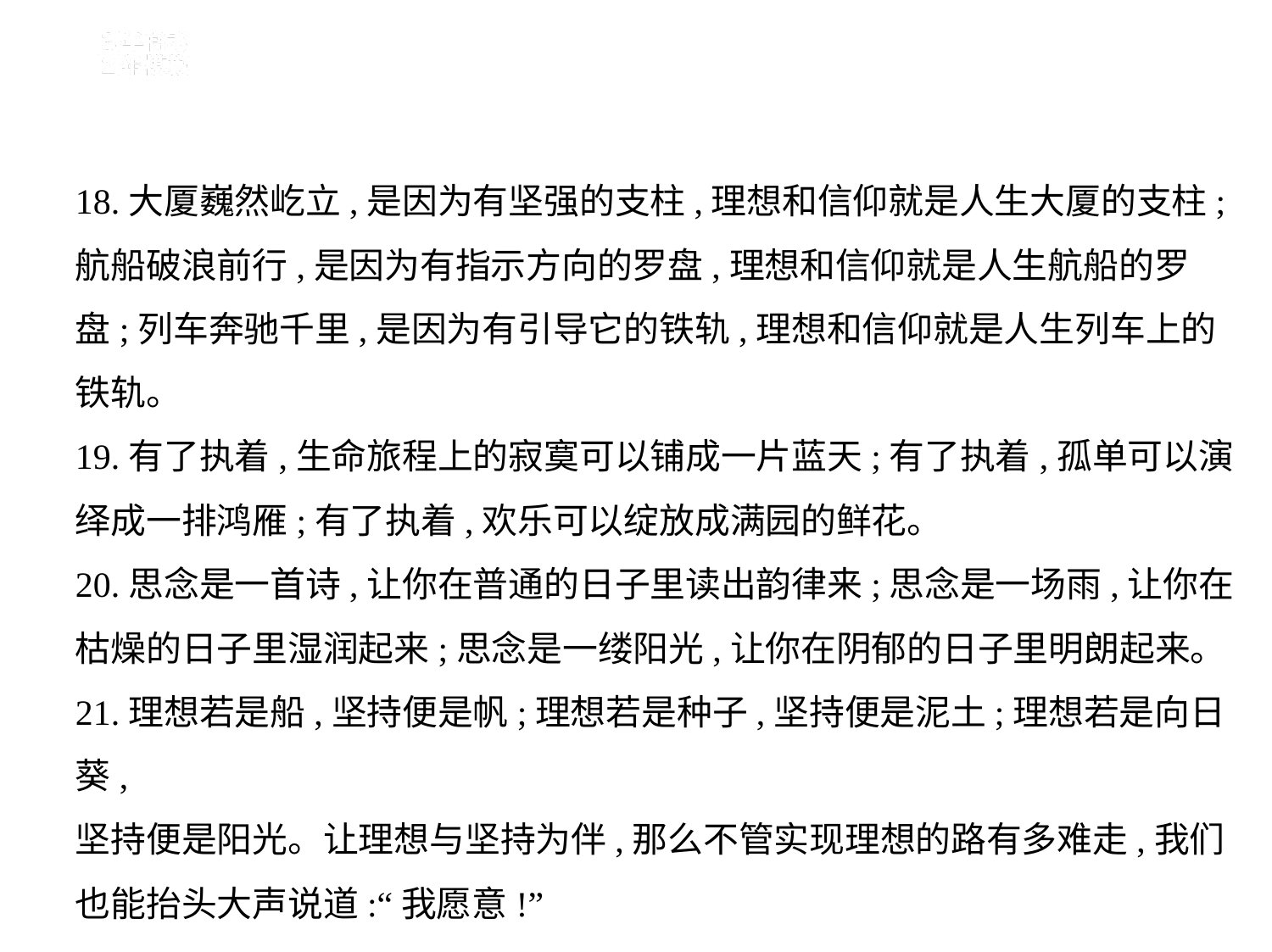

18.大厦巍然屹立,是因为有坚强的支柱,理想和信仰就是人生大厦的支柱;
航船破浪前行,是因为有指示方向的罗盘,理想和信仰就是人生航船的罗
盘;列车奔驰千里,是因为有引导它的铁轨,理想和信仰就是人生列车上的
铁轨。
19.有了执着,生命旅程上的寂寞可以铺成一片蓝天;有了执着,孤单可以演
绎成一排鸿雁;有了执着,欢乐可以绽放成满园的鲜花。
20.思念是一首诗,让你在普通的日子里读出韵律来;思念是一场雨,让你在
枯燥的日子里湿润起来;思念是一缕阳光,让你在阴郁的日子里明朗起来。
21.理想若是船,坚持便是帆;理想若是种子,坚持便是泥土;理想若是向日葵,
坚持便是阳光。让理想与坚持为伴,那么不管实现理想的路有多难走,我们
也能抬头大声说道:“我愿意!”